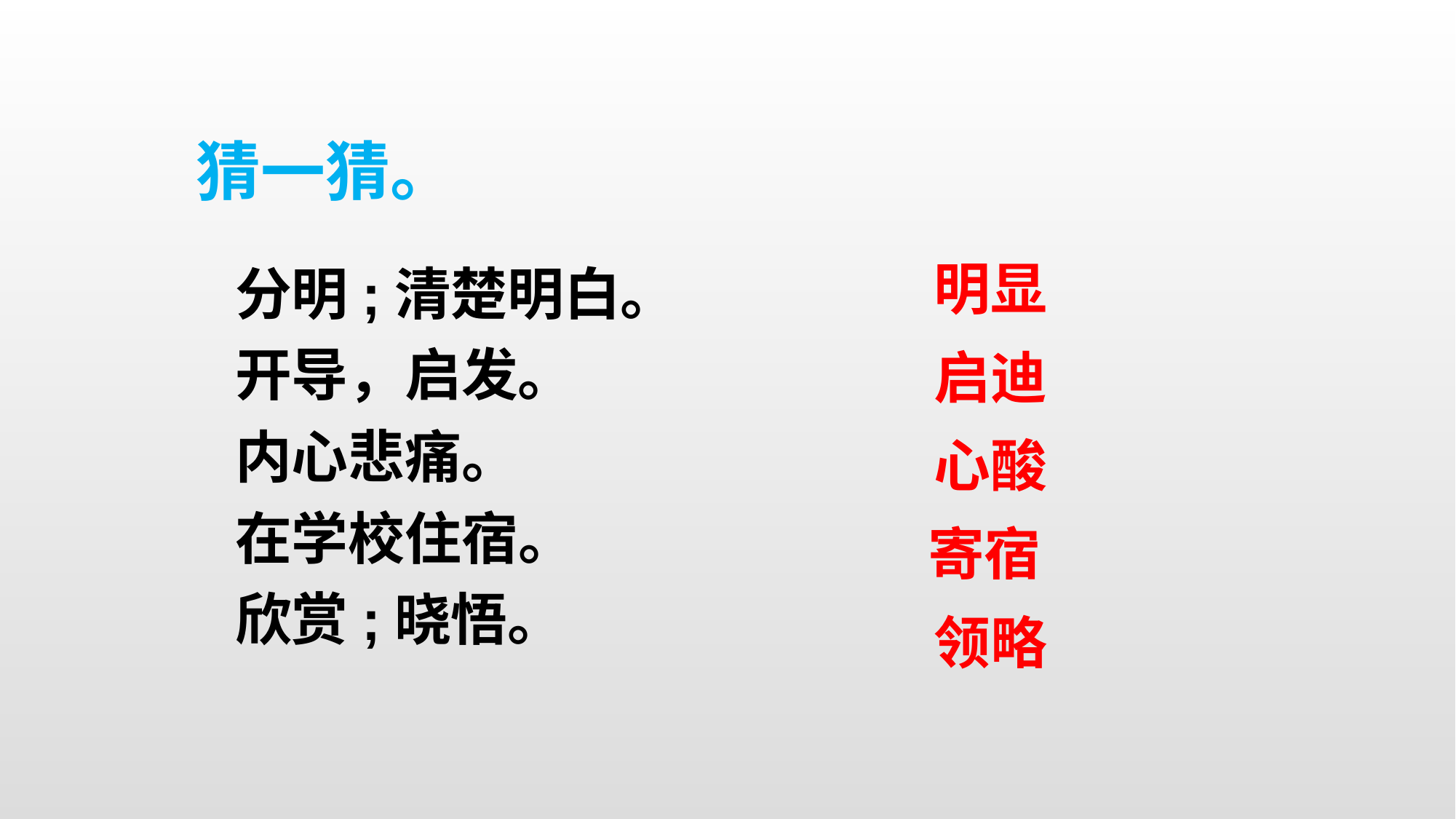

猜一猜。
明显
启迪
心酸
寄宿
领略
分明;清楚明白。
开导，启发。
内心悲痛。
在学校住宿。
欣赏;晓悟。